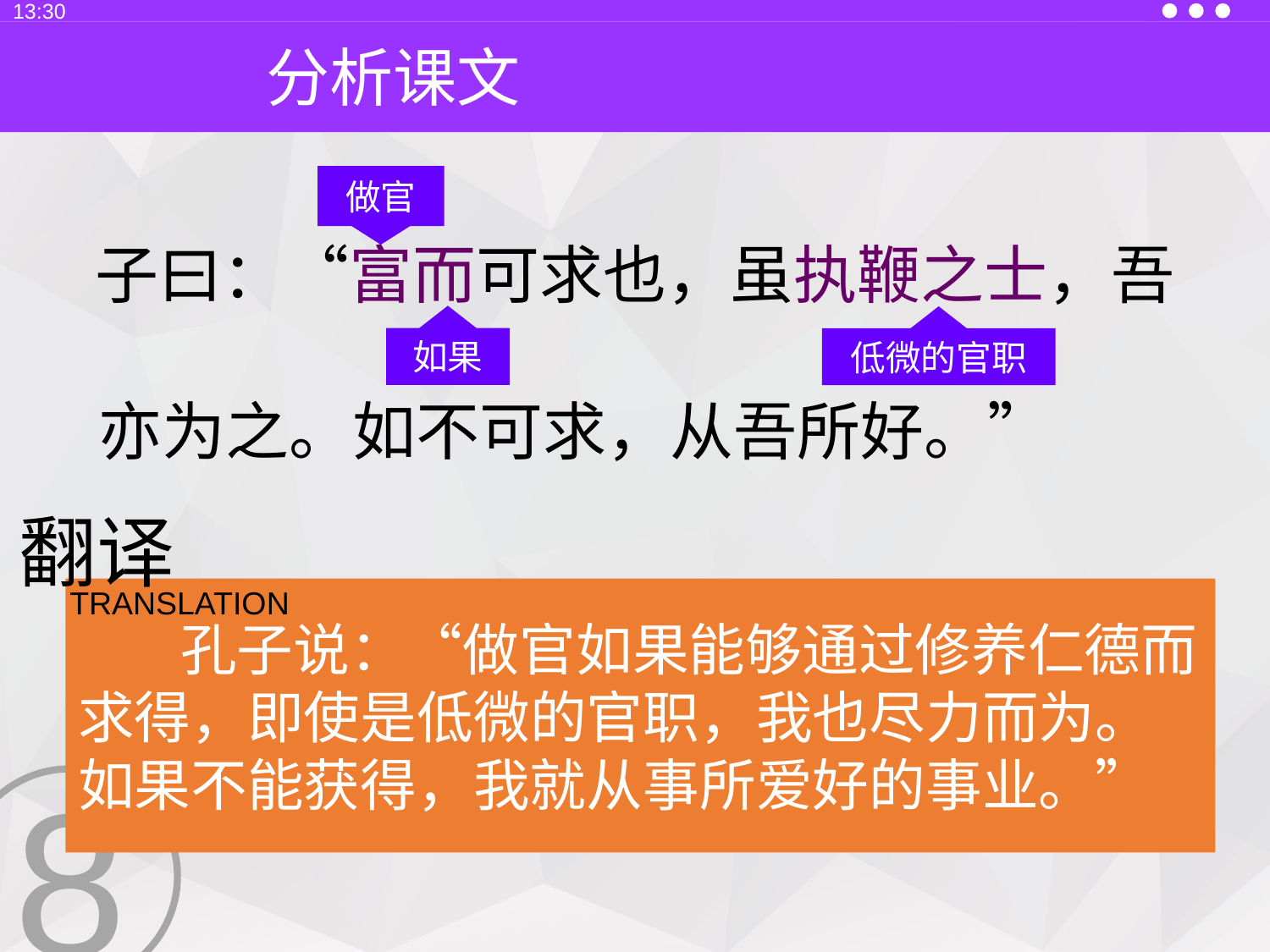

13:30

分析课文
做官

子曰：“富而可求也，虽执鞭之士，吾

如果

低微的官职
亦为之。如不可求，从吾所好。”
翻译
TRANSLATION
       孔子说：“做官如果能够通过修养仁德而求得，即使是低微的官职，我也尽力而为。如果不能获得，我就从事所爱好的事业。”
8